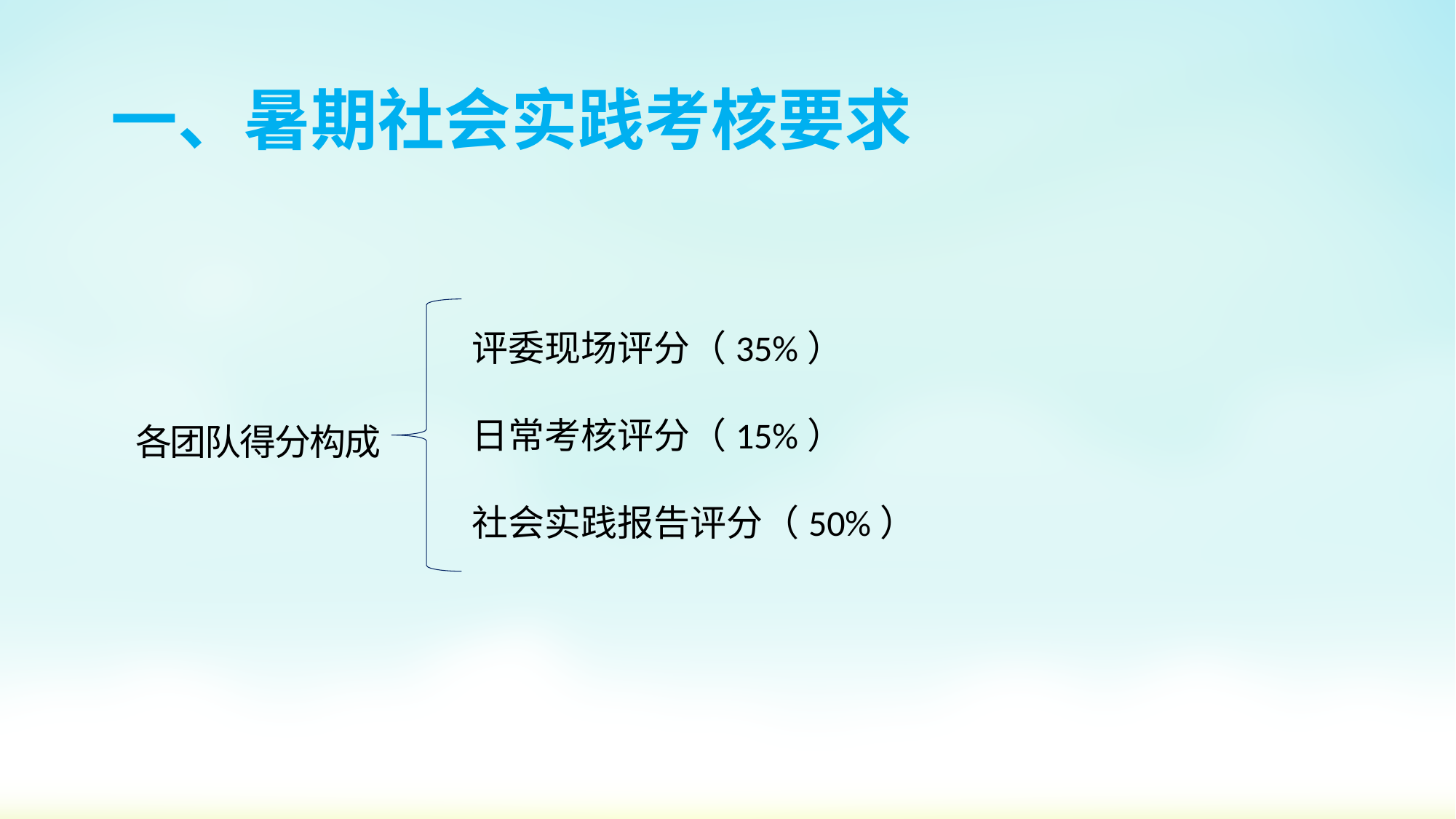

# 一、暑期社会实践考核要求

        各团队得分构成

评委现场评分（35%）

日常考核评分（15%）

社会实践报告评分（50%）